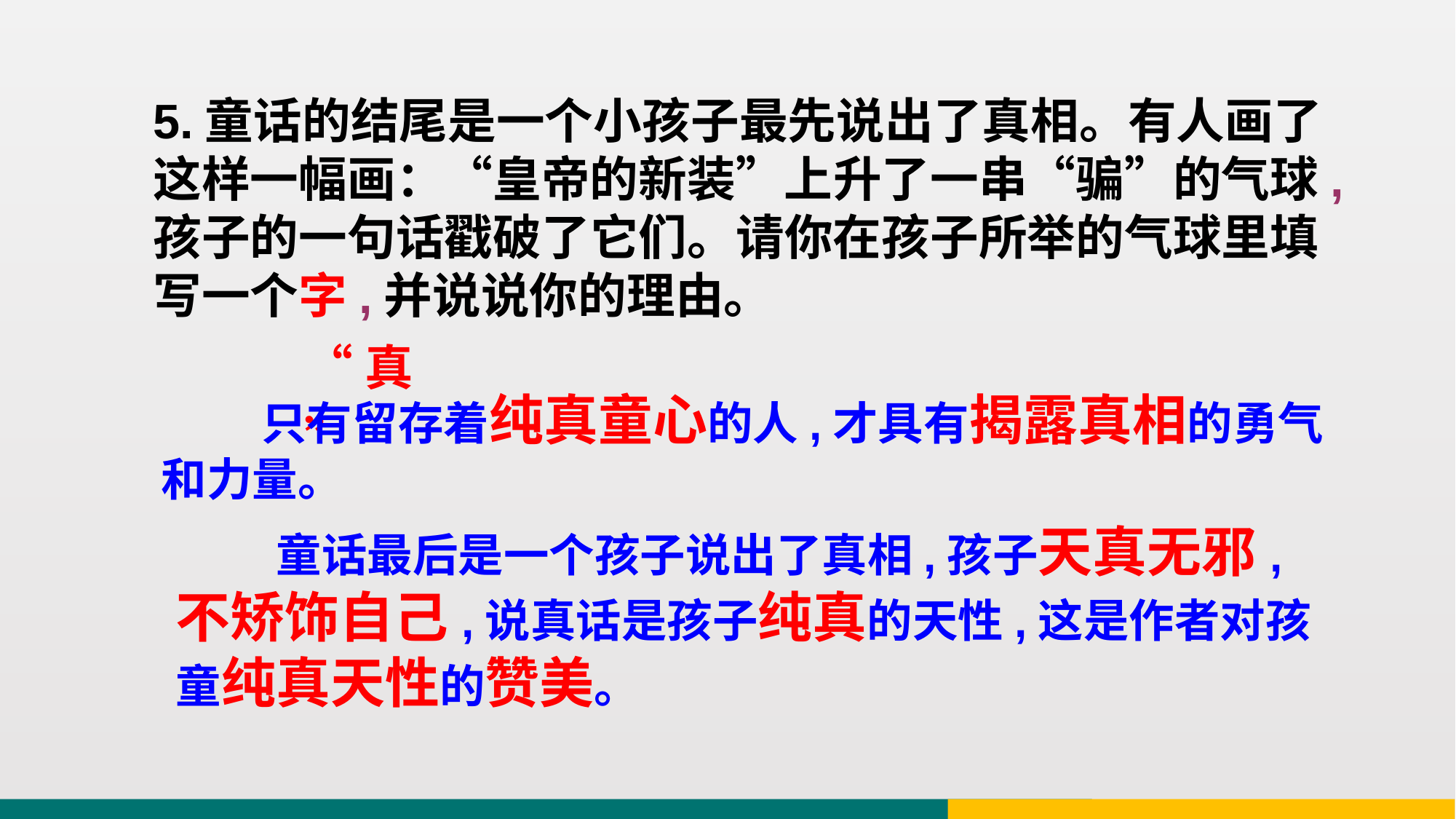

5.童话的结尾是一个小孩子最先说出了真相。有人画了这样一幅画：“皇帝的新装”上升了一串“骗”的气球,孩子的一句话戳破了它们。请你在孩子所举的气球里填写一个字,并说说你的理由。
“真”
        只有留存着纯真童心的人,才具有揭露真相的勇气和力量。
        童话最后是一个孩子说出了真相,孩子天真无邪,不矫饰自己,说真话是孩子纯真的天性,这是作者对孩童纯真天性的赞美。